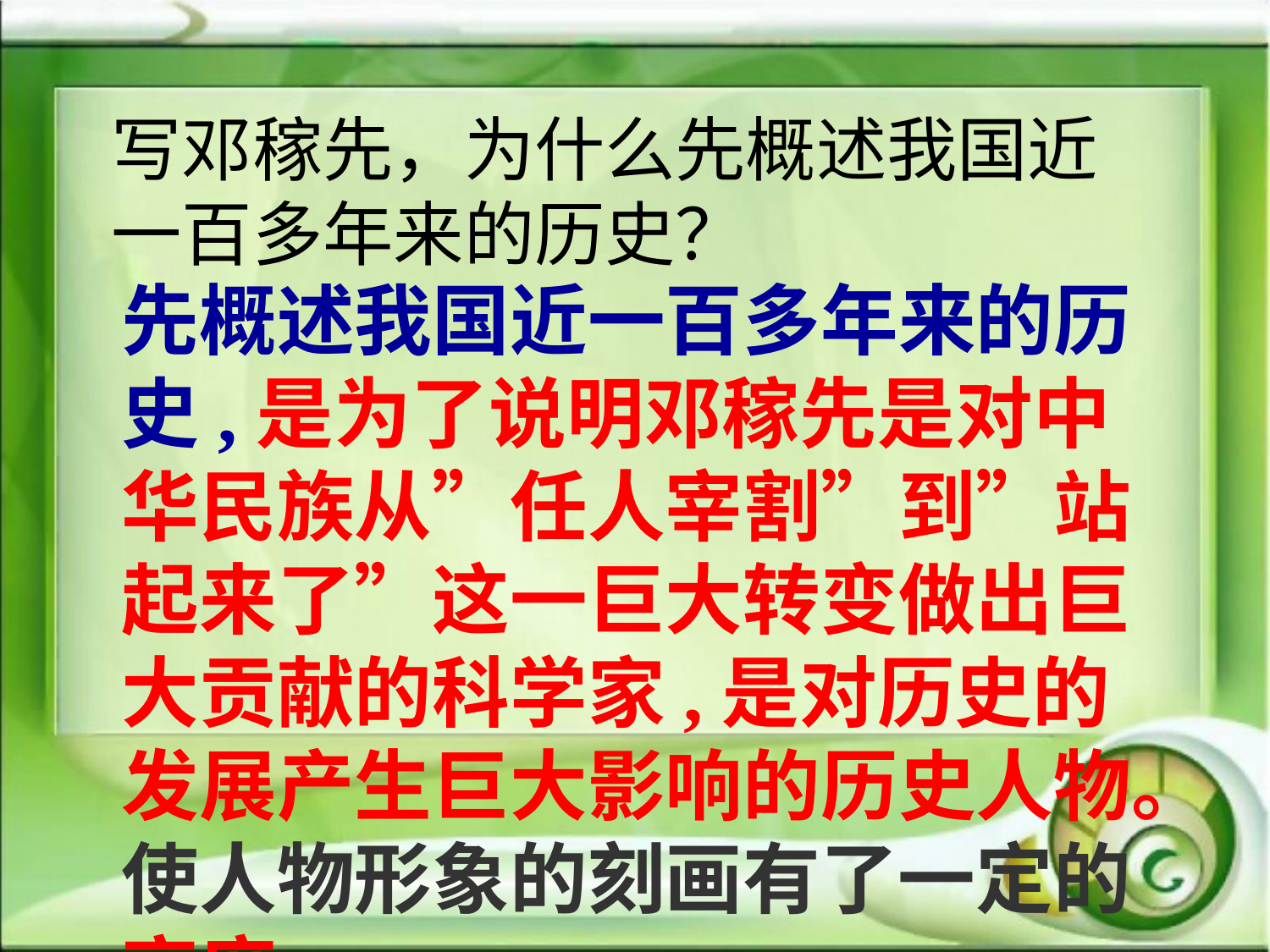

写邓稼先，为什么先概述我国近一百多年来的历史？
先概述我国近一百多年来的历史,是为了说明邓稼先是对中华民族从”任人宰割”到”站起来了”这一巨大转变做出巨大贡献的科学家,是对历史的发展产生巨大影响的历史人物。使人物形象的刻画有了一定的高度。